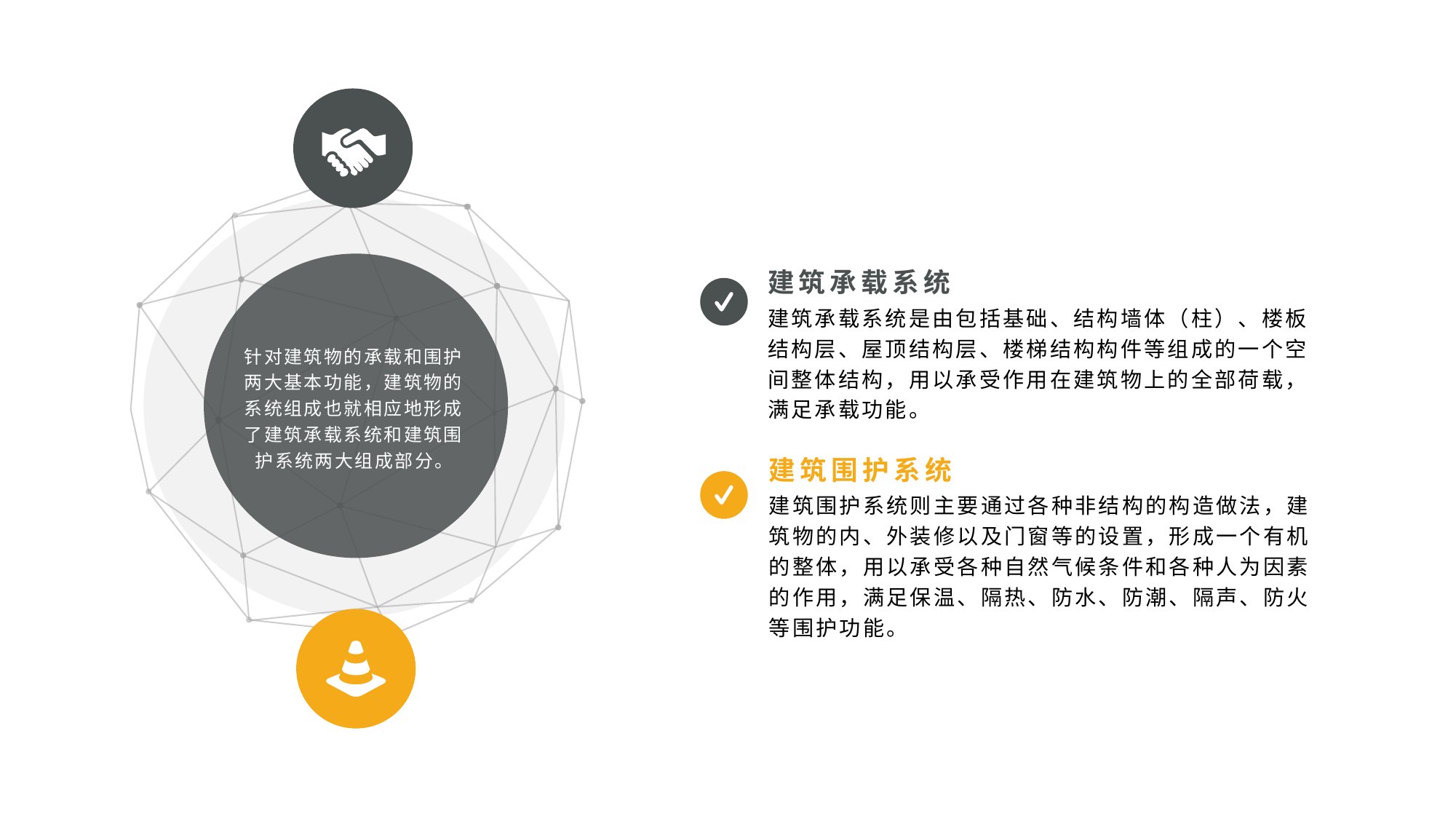

建筑承载系统

建筑承载系统是由包括基础、结构墙体（柱）、楼板结构层、屋顶结构层、楼梯结构构件等组成的一个空间整体结构，用以承受作用在建筑物上的全部荷载，满足承载功能。

针对建筑物的承载和围护两大基本功能，建筑物的系统组成也就相应地形成了建筑承载系统和建筑围护系统两大组成部分。

建筑围护系统

建筑围护系统则主要通过各种非结构的构造做法，建筑物的内、外装修以及门窗等的设置，形成一个有机的整体，用以承受各种自然气候条件和各种人为因素的作用，满足保温、隔热、防水、防潮、隔声、防火等围护功能。